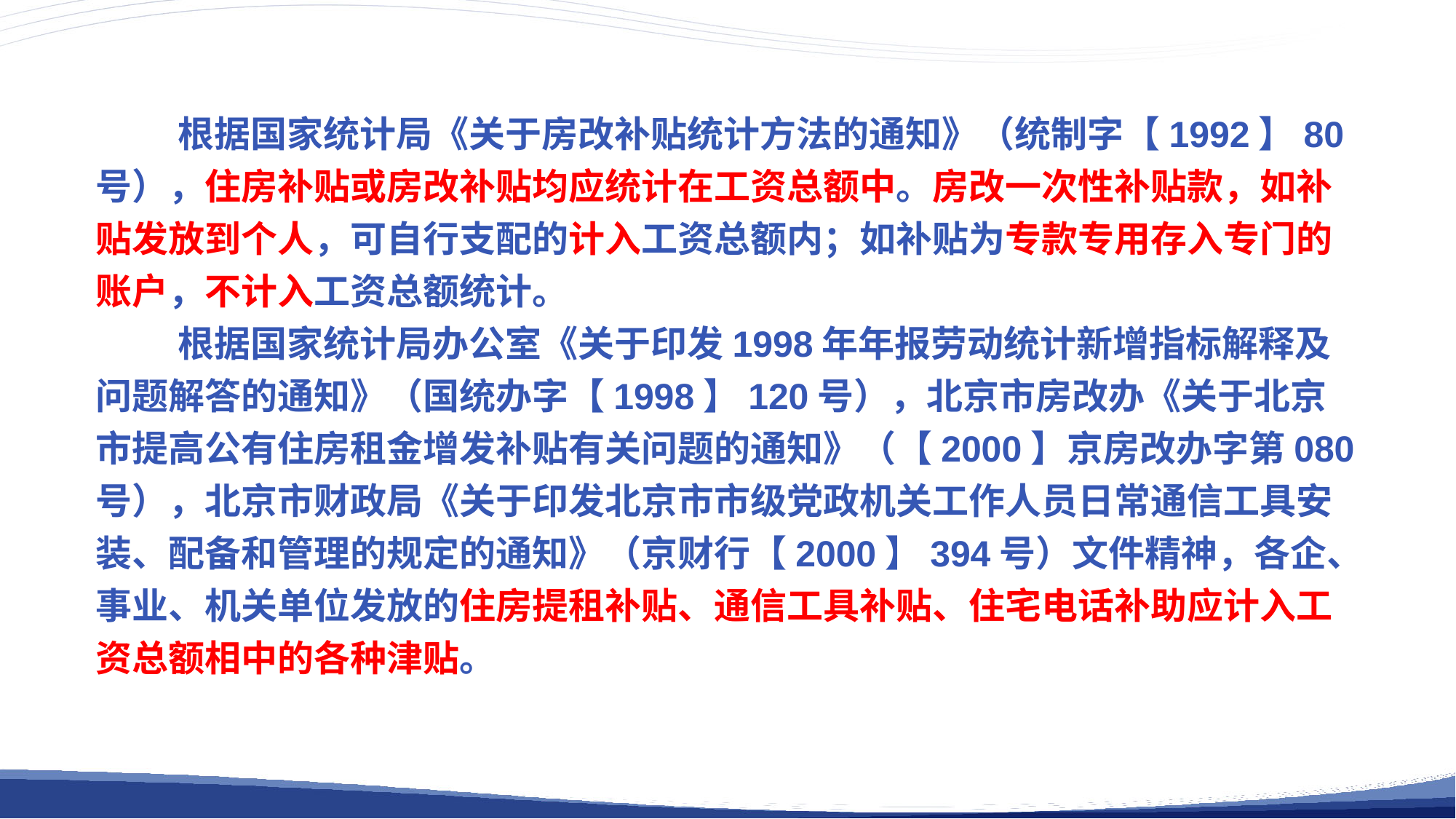

根据国家统计局《关于房改补贴统计方法的通知》（统制字【1992】80号），住房补贴或房改补贴均应统计在工资总额中。房改一次性补贴款，如补贴发放到个人，可自行支配的计入工资总额内；如补贴为专款专用存入专门的账户，不计入工资总额统计。
         根据国家统计局办公室《关于印发1998年年报劳动统计新增指标解释及问题解答的通知》（国统办字【1998】120号），北京市房改办《关于北京市提高公有住房租金增发补贴有关问题的通知》（【2000】京房改办字第080号），北京市财政局《关于印发北京市市级党政机关工作人员日常通信工具安装、配备和管理的规定的通知》（京财行【2000】394号）文件精神，各企、事业、机关单位发放的住房提租补贴、通信工具补贴、住宅电话补助应计入工资总额相中的各种津贴。